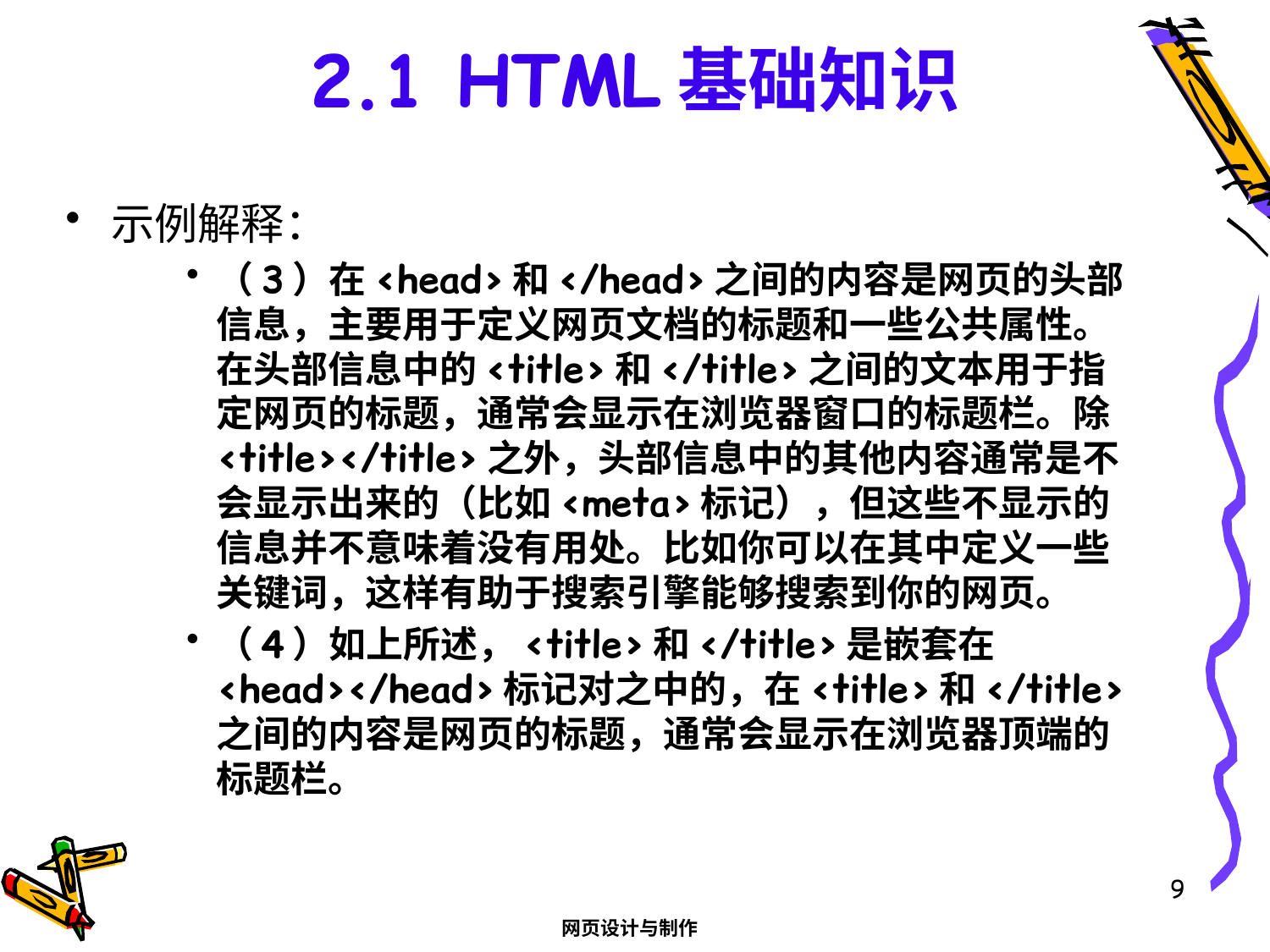

# 2.1 HTML基础知识
示例解释：
（3）在<head>和</head>之间的内容是网页的头部信息，主要用于定义网页文档的标题和一些公共属性。在头部信息中的<title>和</title>之间的文本用于指定网页的标题，通常会显示在浏览器窗口的标题栏。除<title></title>之外，头部信息中的其他内容通常是不会显示出来的（比如<meta>标记），但这些不显示的信息并不意味着没有用处。比如你可以在其中定义一些关键词，这样有助于搜索引擎能够搜索到你的网页。
（4）如上所述，<title>和</title>是嵌套在<head></head>标记对之中的，在<title>和</title>之间的内容是网页的标题，通常会显示在浏览器顶端的标题栏。
9
网页设计与制作